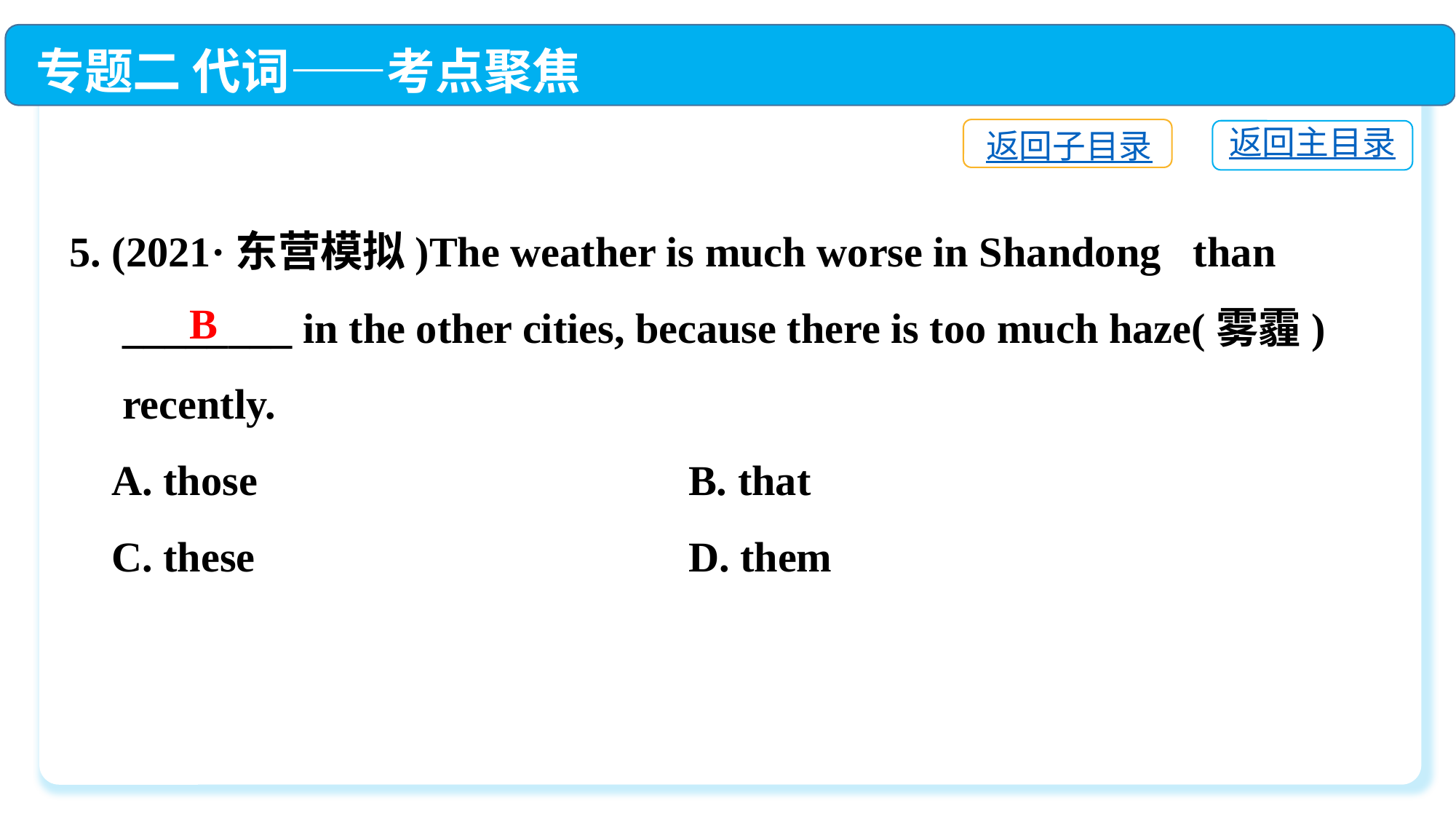

专题二 代词——考点聚焦

返回子目录
返回主目录
5. (2021·东营模拟)The weather is much worse in Shandong   than
     ________ in the other cities, because there is too much haze(雾霾)
     recently.
    A. those	                                      B. that
    C. these	                                      D. them

B